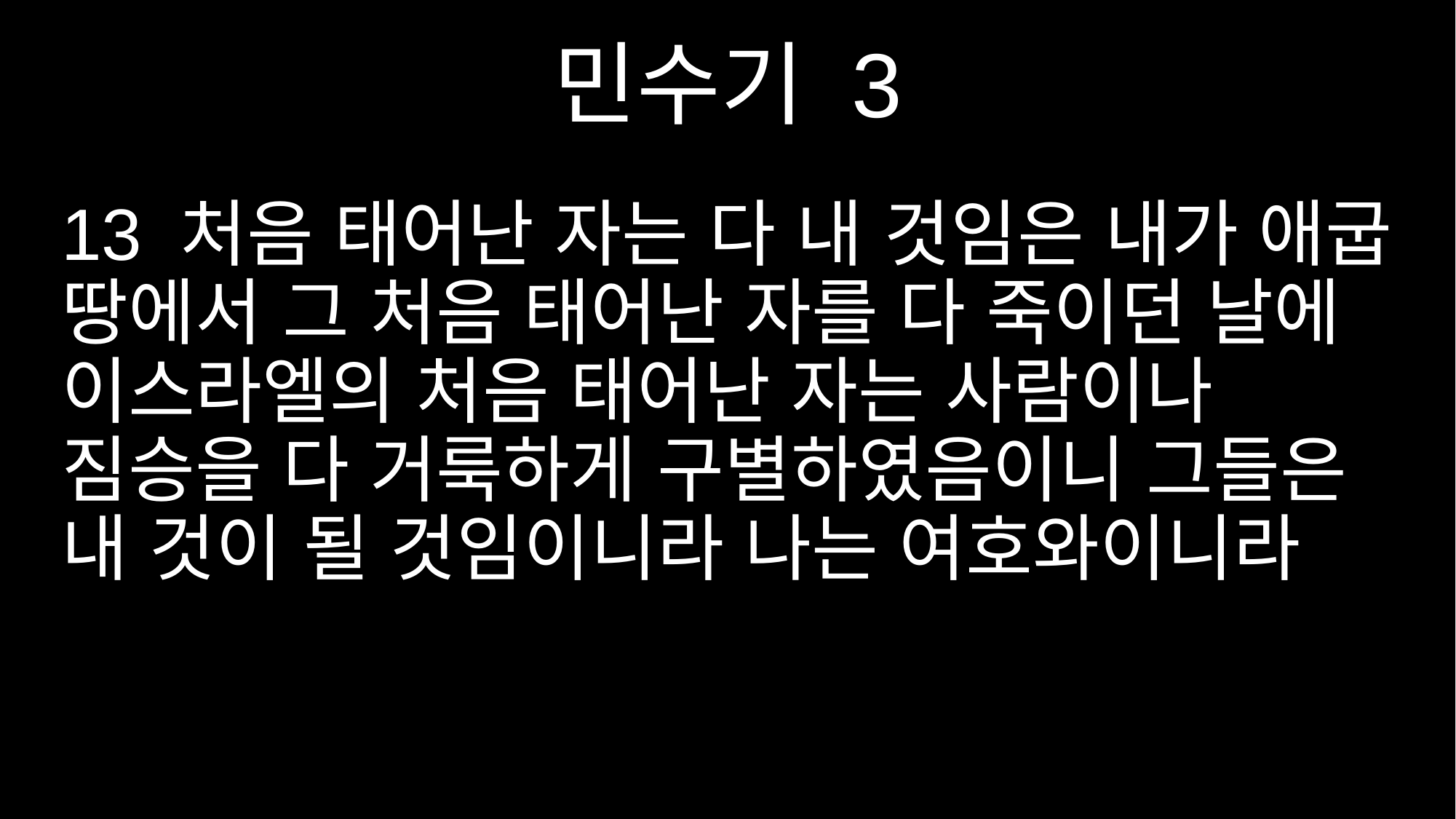

민수기 3
13 처음 태어난 자는 다 내 것임은 내가 애굽 땅에서 그 처음 태어난 자를 다 죽이던 날에 이스라엘의 처음 태어난 자는 사람이나 짐승을 다 거룩하게 구별하였음이니 그들은 내 것이 될 것임이니라 나는 여호와이니라